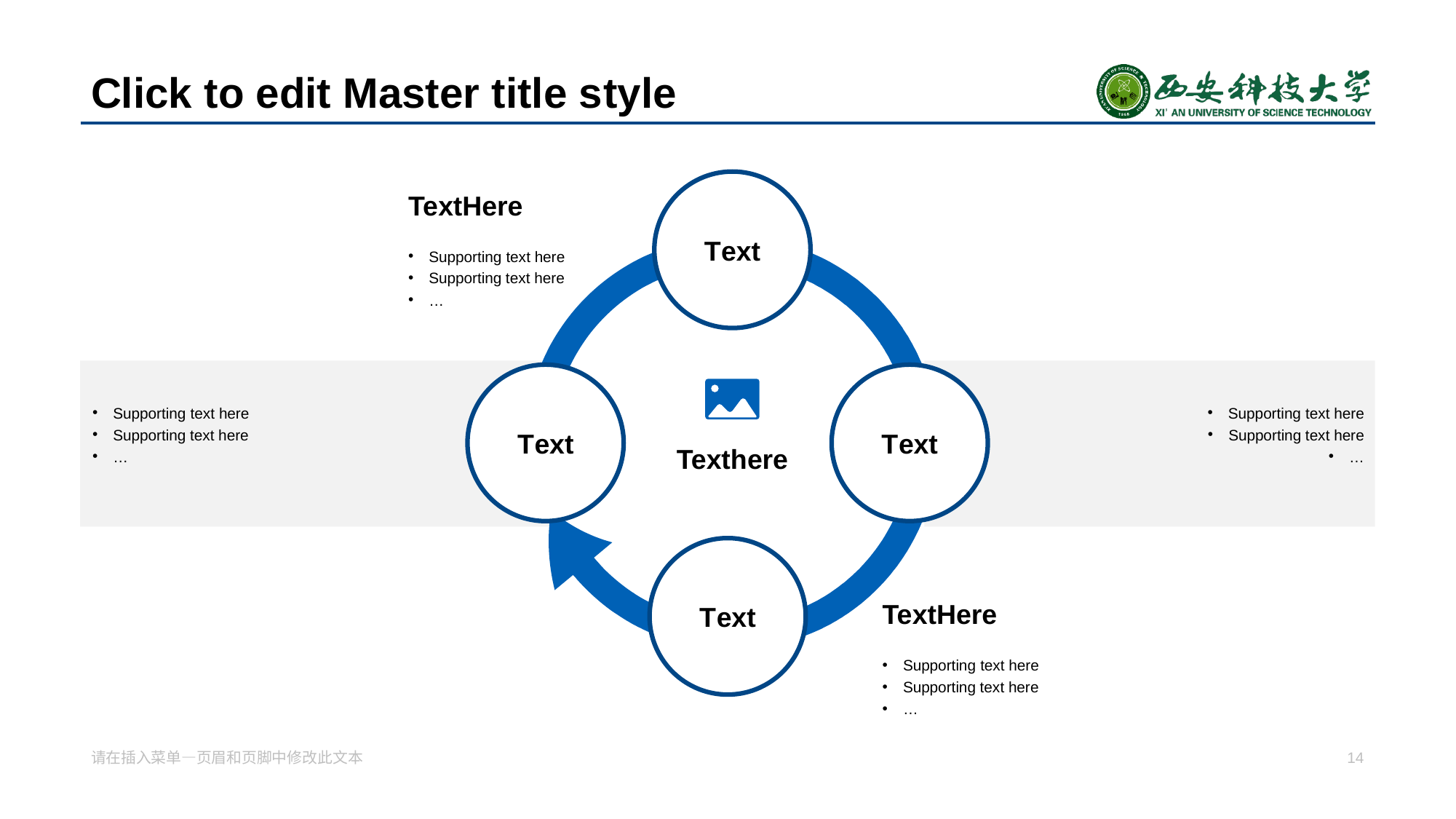

# Click to edit Master title s tyle
T ext
Te xtHere

Supporting  text here
Supporting text here
…

T ext
T ext

Supporting  text here
Supporting text here
…
Supporting  text here
Supporting text here
…
Te xthere
T ext
Te xtHere
Supporting  text here
Supporting text here
…
请在插入菜单—页眉和页脚中修改 此文本
14